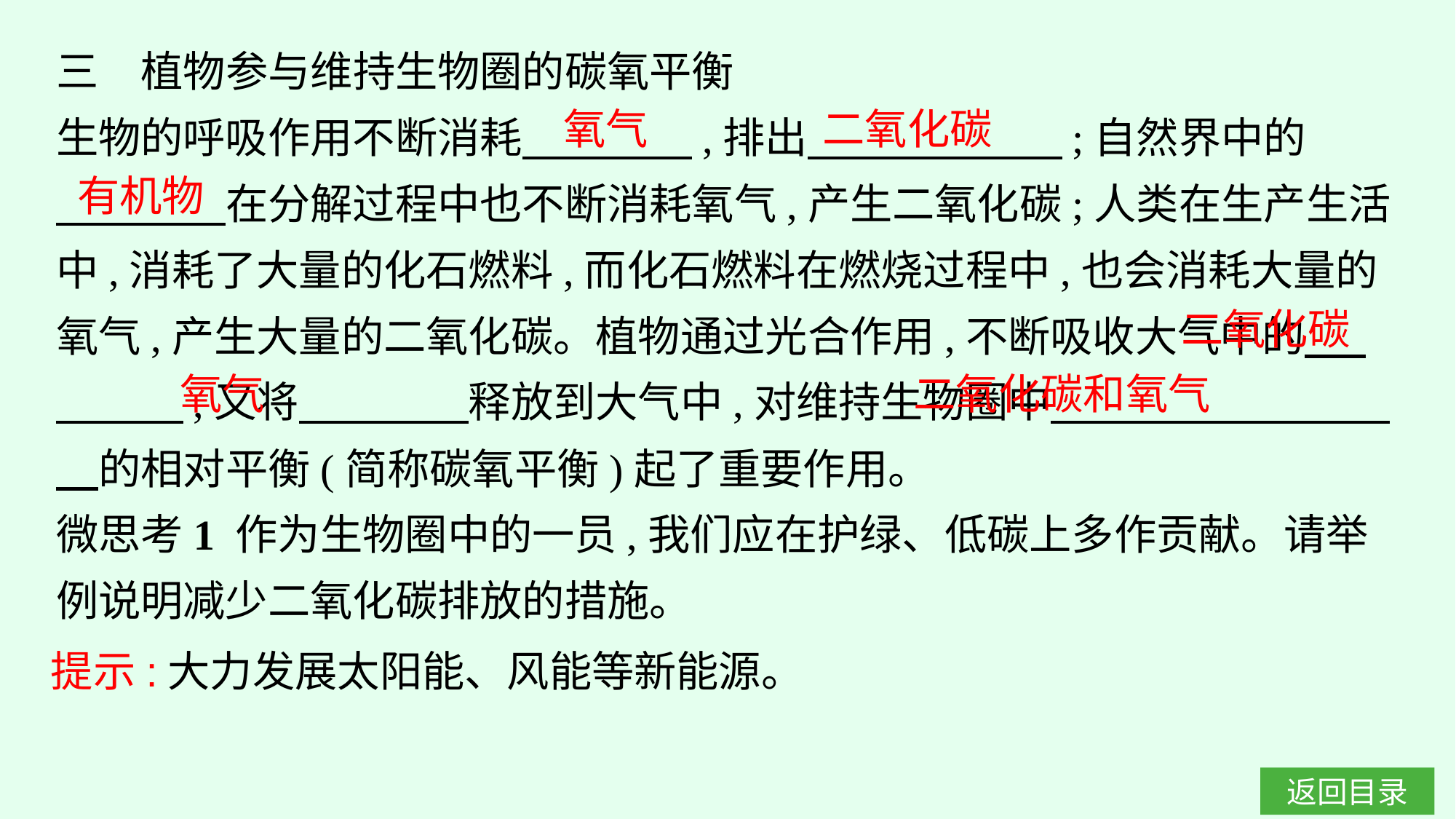

三　植物参与维持生物圈的碳氧平衡
生物的呼吸作用不断消耗　　　　,排出　　　　　　;自然界中的
　　　　在分解过程中也不断消耗氧气,产生二氧化碳;人类在生产生活中,消耗了大量的化石燃料,而化石燃料在燃烧过程中,也会消耗大量的氧气,产生大量的二氧化碳。植物通过光合作用,不断吸收大气中的　   　　　,又将　　　　释放到大气中,对维持生物圈中　　　　　　　　　的相对平衡(简称碳氧平衡)起了重要作用。
微思考1 作为生物圈中的一员,我们应在护绿、低碳上多作贡献。请举例说明减少二氧化碳排放的措施。
氧气
二氧化碳
有机物
二氧化碳
氧气
二氧化碳和氧气
提示:大力发展太阳能、风能等新能源。